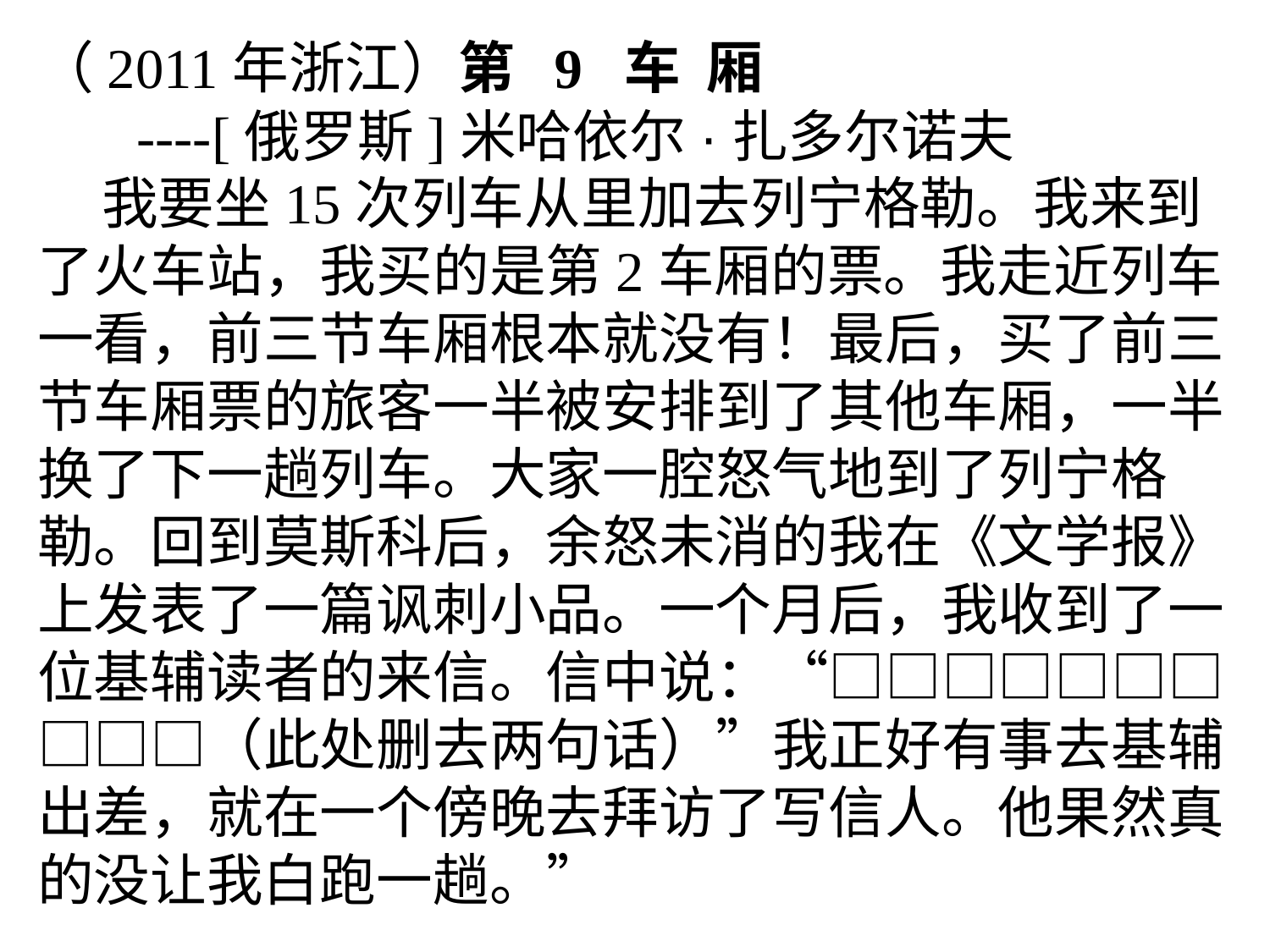

（2011年浙江）第  9  车  厢
       ----[俄罗斯]米哈依尔·扎多尔诺夫
    我要坐15次列车从里加去列宁格勒。我来到了火车站，我买的是第2车厢的票。我走近列车一看，前三节车厢根本就没有！最后，买了前三节车厢票的旅客一半被安排到了其他车厢，一半换了下一趟列车。大家一腔怒气地到了列宁格勒。回到莫斯科后，余怒未消的我在《文学报》上发表了一篇讽刺小品。一个月后，我收到了一位基辅读者的来信。信中说：“□□□□□□□□□□（此处删去两句话）”我正好有事去基辅出差，就在一个傍晚去拜访了写信人。他果然真的没让我白跑一趟。”